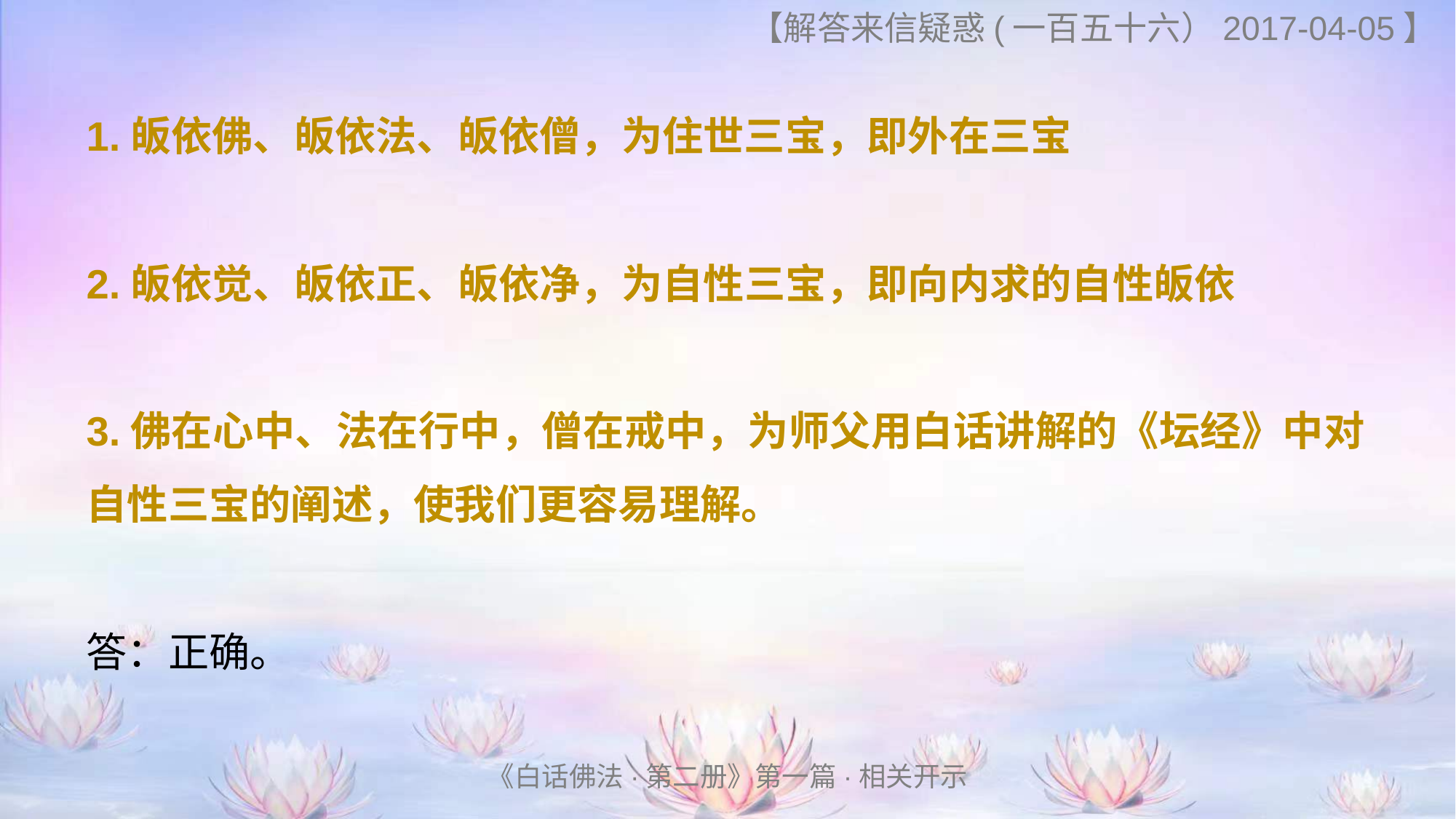

# 【解答来信疑惑(一百五十六）2017-04-05】
1.皈依佛、皈依法、皈依僧，为住世三宝，即外在三宝

2.皈依觉、皈依正、皈依净，为自性三宝，即向内求的自性皈依

3.佛在心中、法在行中，僧在戒中，为师父用白话讲解的《坛经》中对自性三宝的阐述，使我们更容易理解。

答：正确。
《白话佛法·第二册》第一篇·相关开示